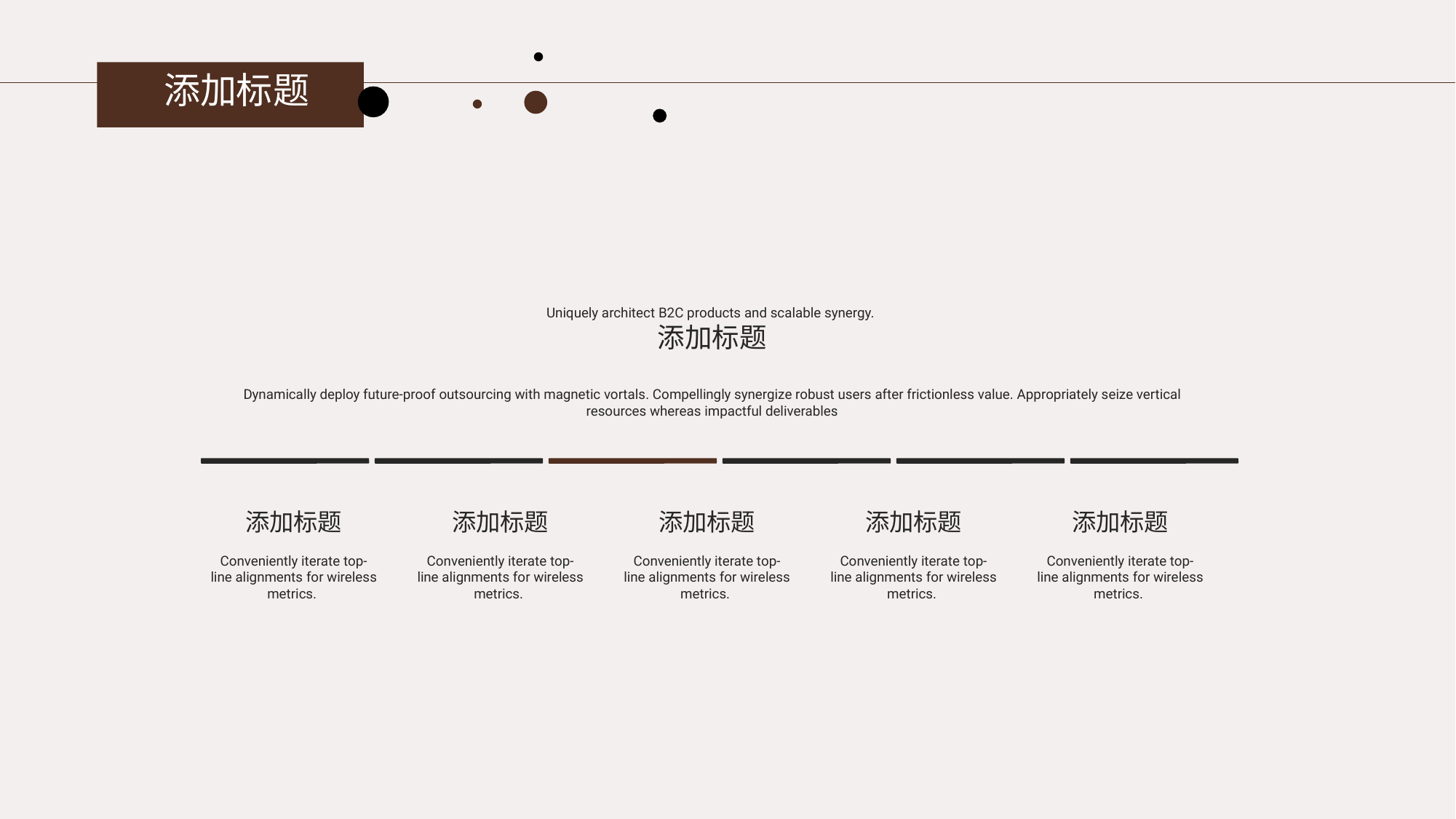

添加标题

Uniquely architect B2C products and scalable synergy.
添加标题

Dynamically deploy future-proof outsourcing with magnetic vortals. Compellingly synergize robust users after frictionless value. Appropriately seize vertical resources whereas impactful deliverables

添加标题

Conveniently iterate top-line alignments for wireless metrics.
添加标题

Conveniently iterate top-line alignments for wireless metrics.
添加标题

Conveniently iterate top-line alignments for wireless metrics.
添加标题

Conveniently iterate top-line alignments for wireless metrics.
添加标题

Conveniently iterate top-line alignments for wireless metrics.